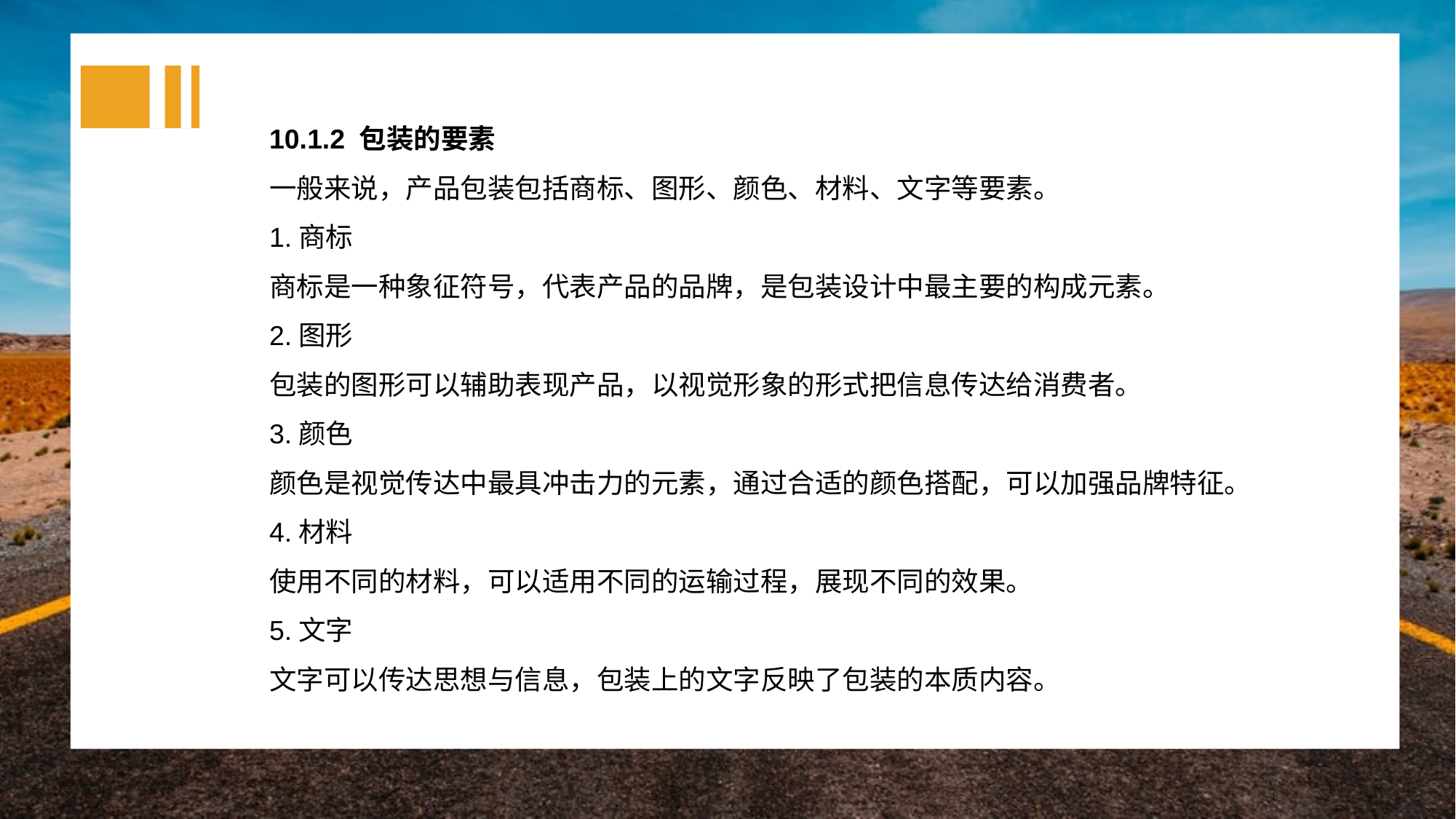

10.1.2 包装的要素
一般来说，产品包装包括商标、图形、颜色、材料、文字等要素。
1.商标
商标是一种象征符号，代表产品的品牌，是包装设计中最主要的构成元素。
2.图形
包装的图形可以辅助表现产品，以视觉形象的形式把信息传达给消费者。
3.颜色
颜色是视觉传达中最具冲击力的元素，通过合适的颜色搭配，可以加强品牌特征。
4.材料
使用不同的材料，可以适用不同的运输过程，展现不同的效果。
5.文字
文字可以传达思想与信息，包装上的文字反映了包装的本质内容。